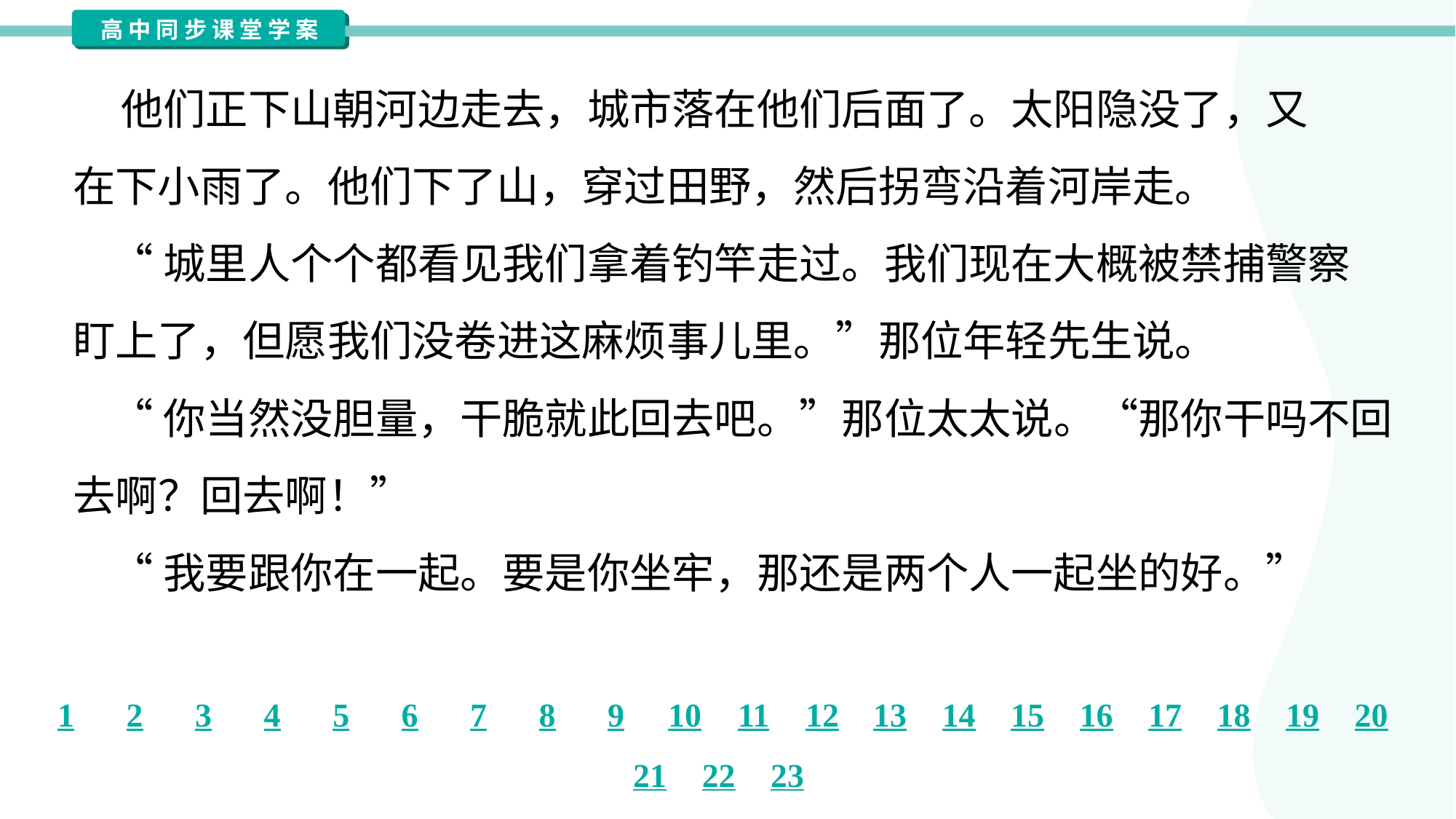

他们正下山朝河边走去，城市落在他们后面了。太阳隐没了，又
在下小雨了。他们下了山，穿过田野，然后拐弯沿着河岸走。
    “城里人个个都看见我们拿着钓竿走过。我们现在大概被禁捕警察
盯上了，但愿我们没卷进这麻烦事儿里。”那位年轻先生说。
    “你当然没胆量，干脆就此回去吧。”那位太太说。“那你干吗不回
去啊？回去啊！”
    “我要跟你在一起。要是你坐牢，那还是两个人一起坐的好。”